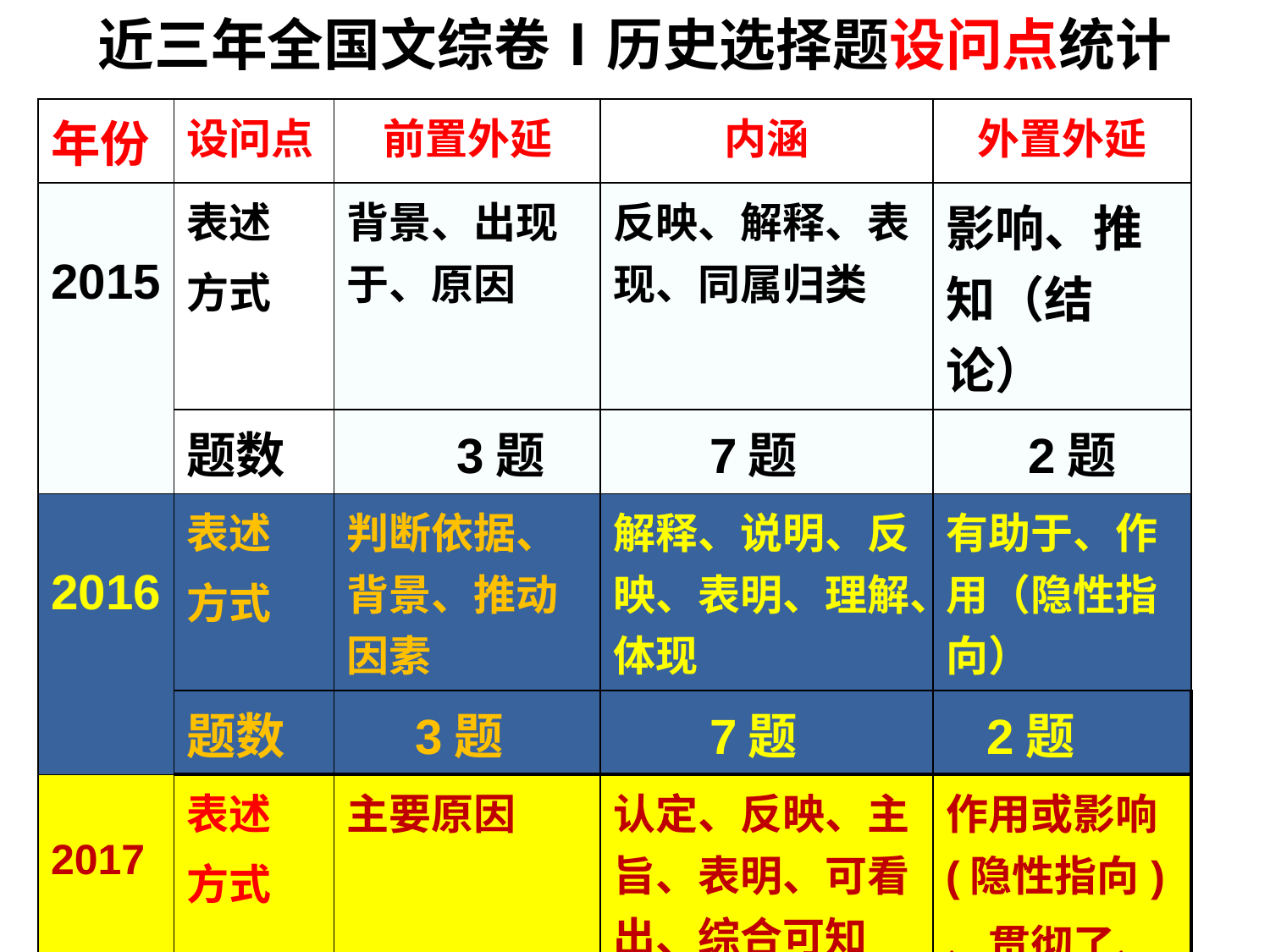

# 近三年全国文综卷Ⅰ历史选择题设问点统计
| 年份 | 设问点 | 前置外延 | 内涵 | 外置外延 |
| --- | --- | --- | --- | --- |
| 2015 | 表述 方式 | 背景、出现于、原因 | 反映、解释、表现、同属归类 | 影响、推知（结论） |
|  | 题数 | 3题 | 7题 | 2题 |
| 2016 | 表述 方式 | 判断依据、背景、推动因素 | 解释、说明、反映、表明、理解、体现 | 有助于、作用（隐性指向） |
|  | 题数 | 3题 | 7题 | 2题 |
| 2017 | 表述 方式 | 主要原因 | 认定、反映、主旨、表明、可看出、综合可知 | 作用或影响(隐性指向) 、贯彻了、据此可知 |
|  | 题数 | 1 | 8题 | 3题 |